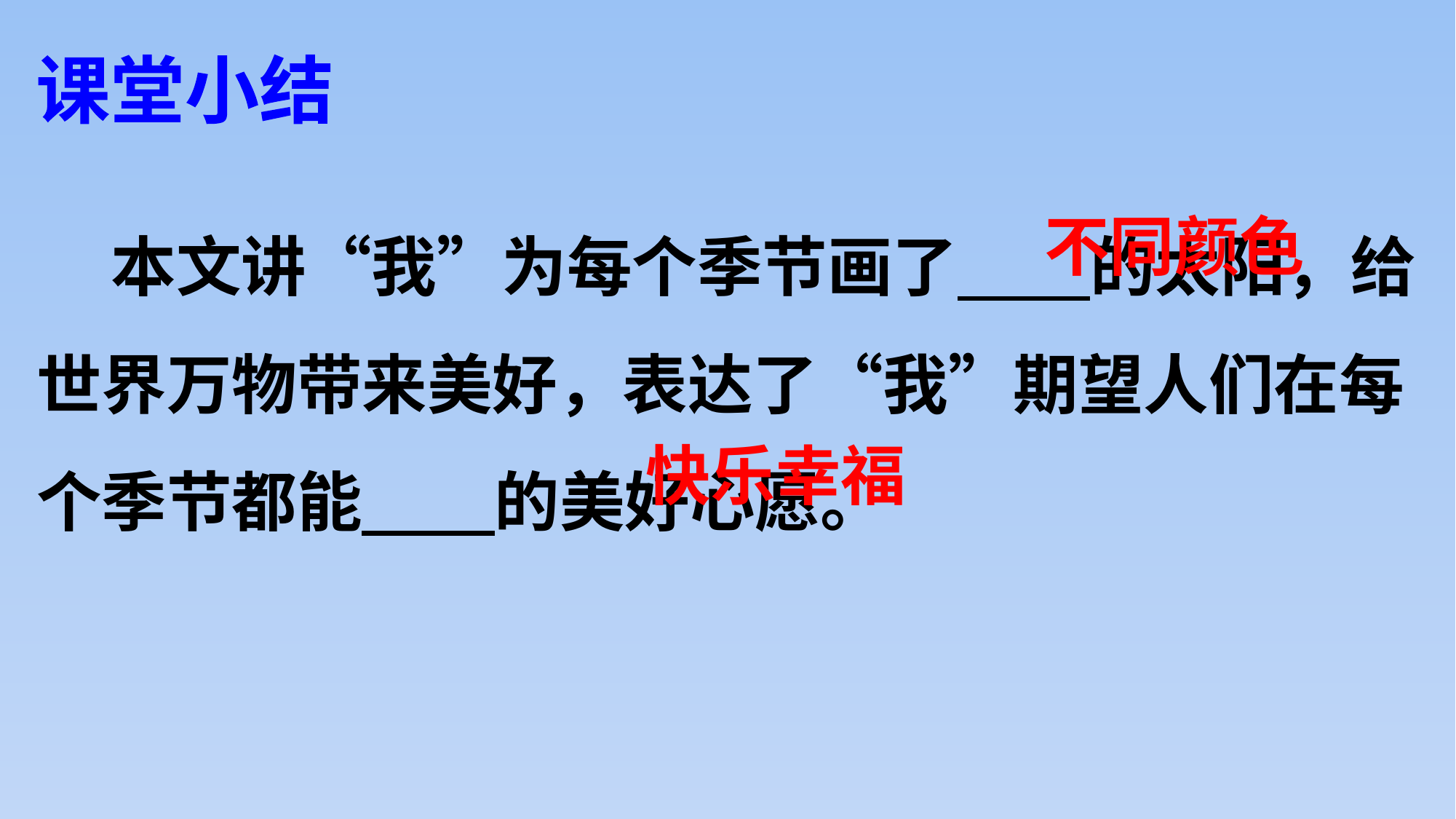

课堂小结
    本文讲“我”为每个季节画了         的太阳，给世界万物带来美好，表达了“我”期望人们在每个季节都能         的美好心愿。
不同颜色
快乐幸福